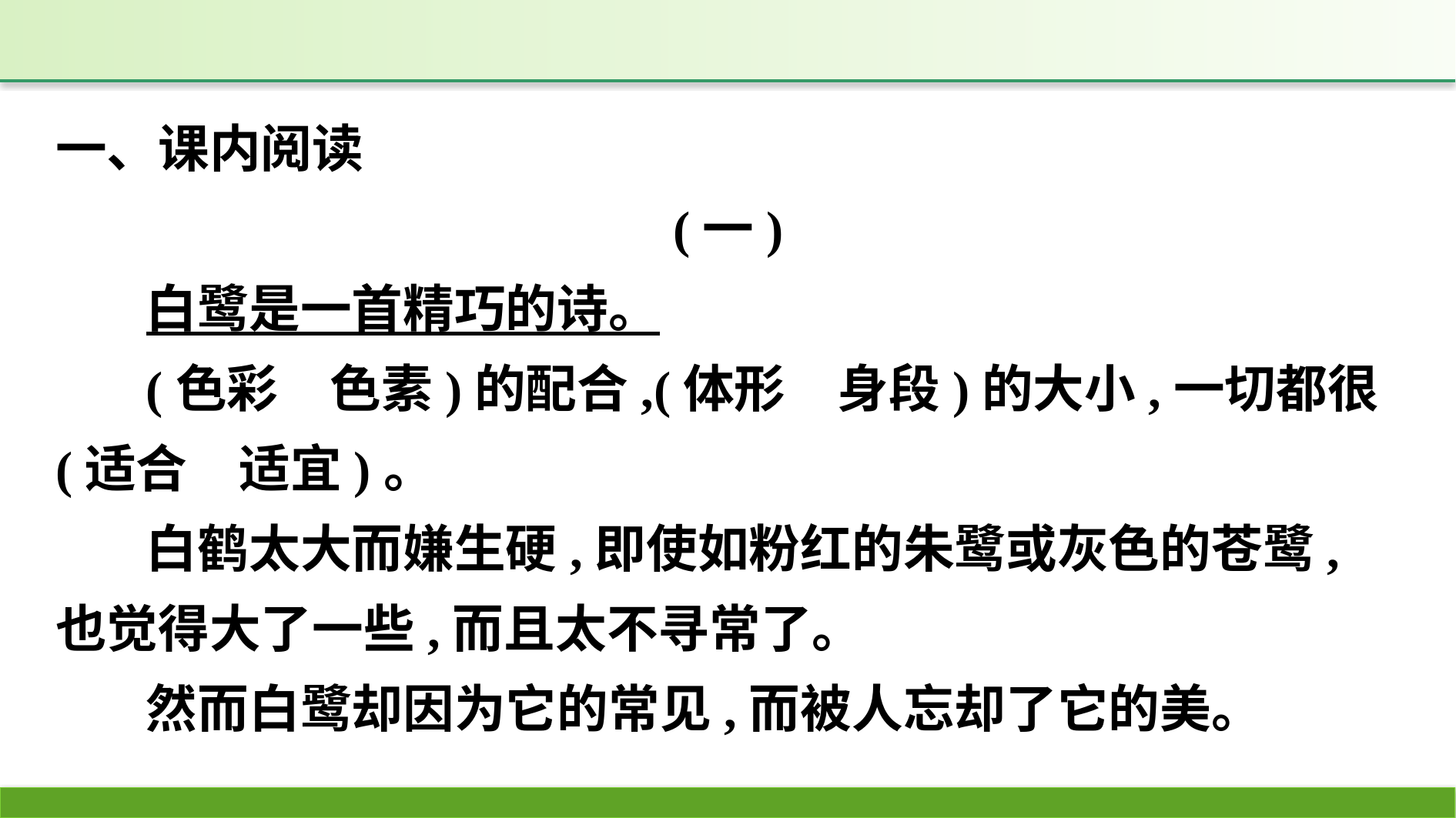

一、课内阅读
(一)
白鹭是一首精巧的诗。
(色彩　色素)的配合,(体形　身段)的大小,一切都很(适合　适宜)。
白鹤太大而嫌生硬,即使如粉红的朱鹭或灰色的苍鹭,也觉得大了一些,而且太不寻常了。
然而白鹭却因为它的常见,而被人忘却了它的美。